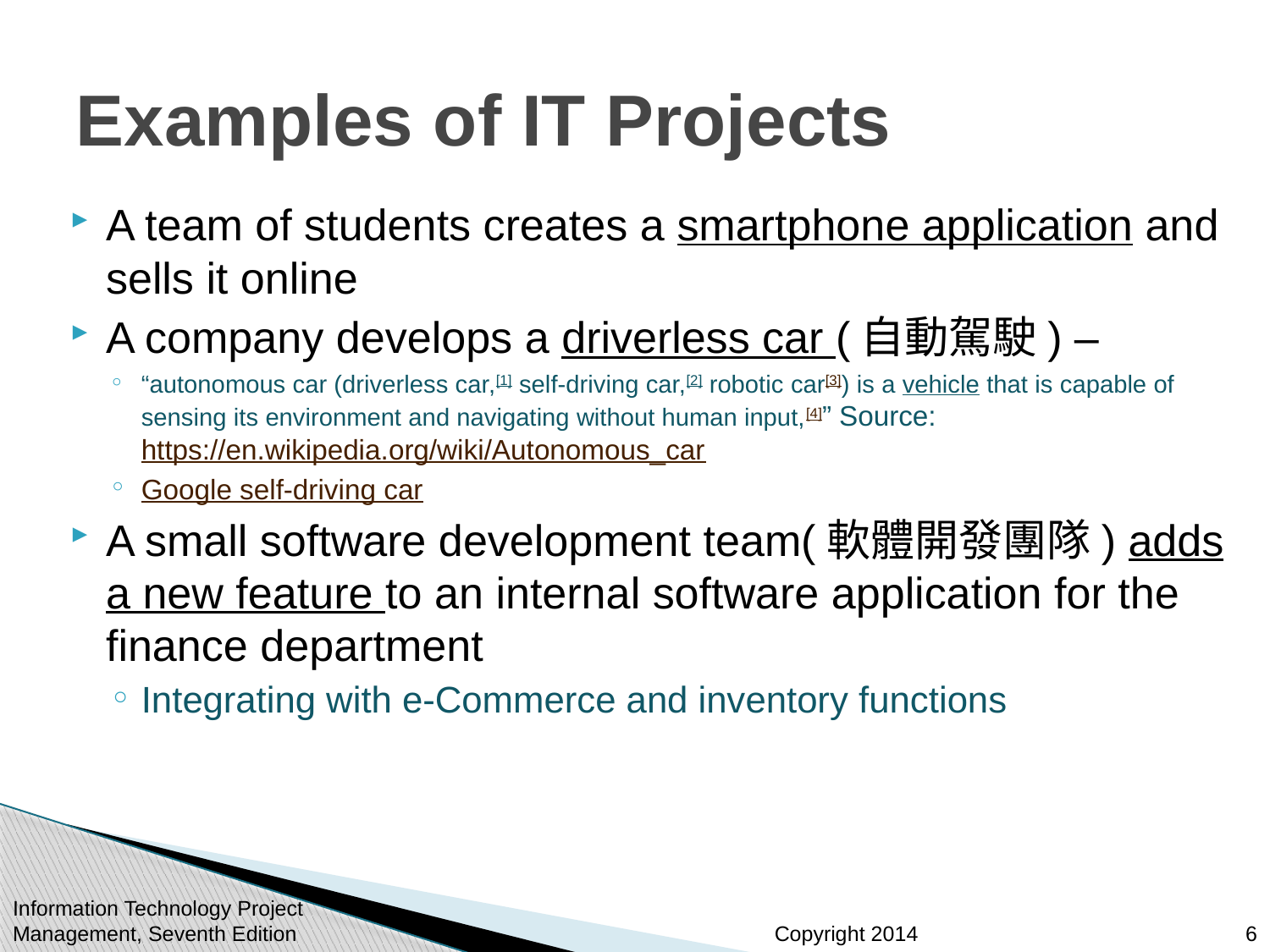

# Examples of IT Projects
A team of students creates a smartphone application and sells it online
A company develops a driverless car (自動駕駛) –
“autonomous car (driverless car,[1] self-driving car,[2] robotic car[3]) is a vehicle that is capable of sensing its environment and navigating without human input,[4]” Source: https://en.wikipedia.org/wiki/Autonomous_car
Google self-driving car
A small software development team(軟體開發團隊) adds a new feature to an internal software application for the finance department
Integrating with e-Commerce and inventory functions
Information Technology Project Management, Seventh Edition
6